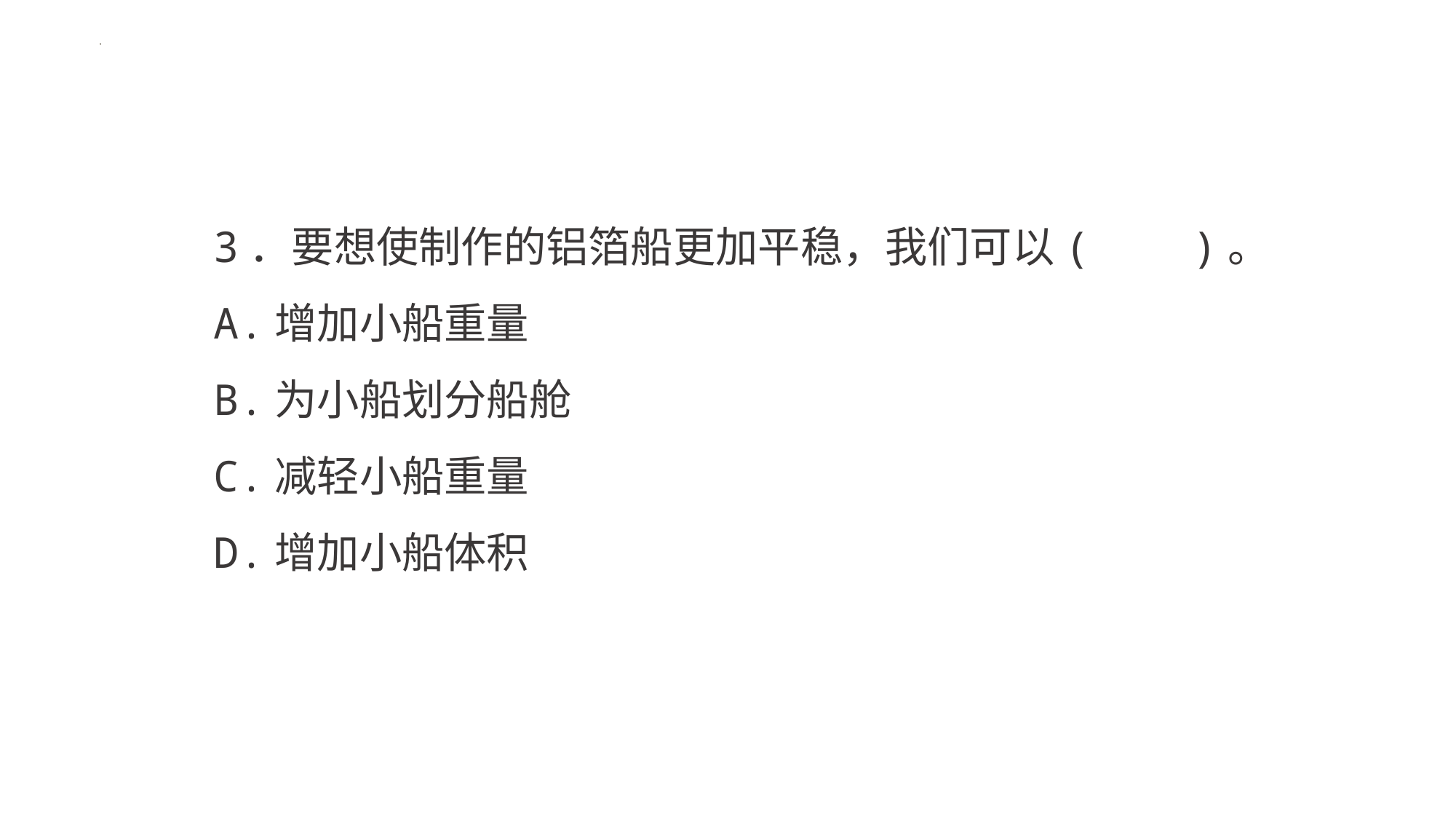

3．要想使制作的铝箔船更加平稳，我们可以(    )。
A.增加小船重量
B.为小船划分船舱
C.减轻小船重量
D.增加小船体积